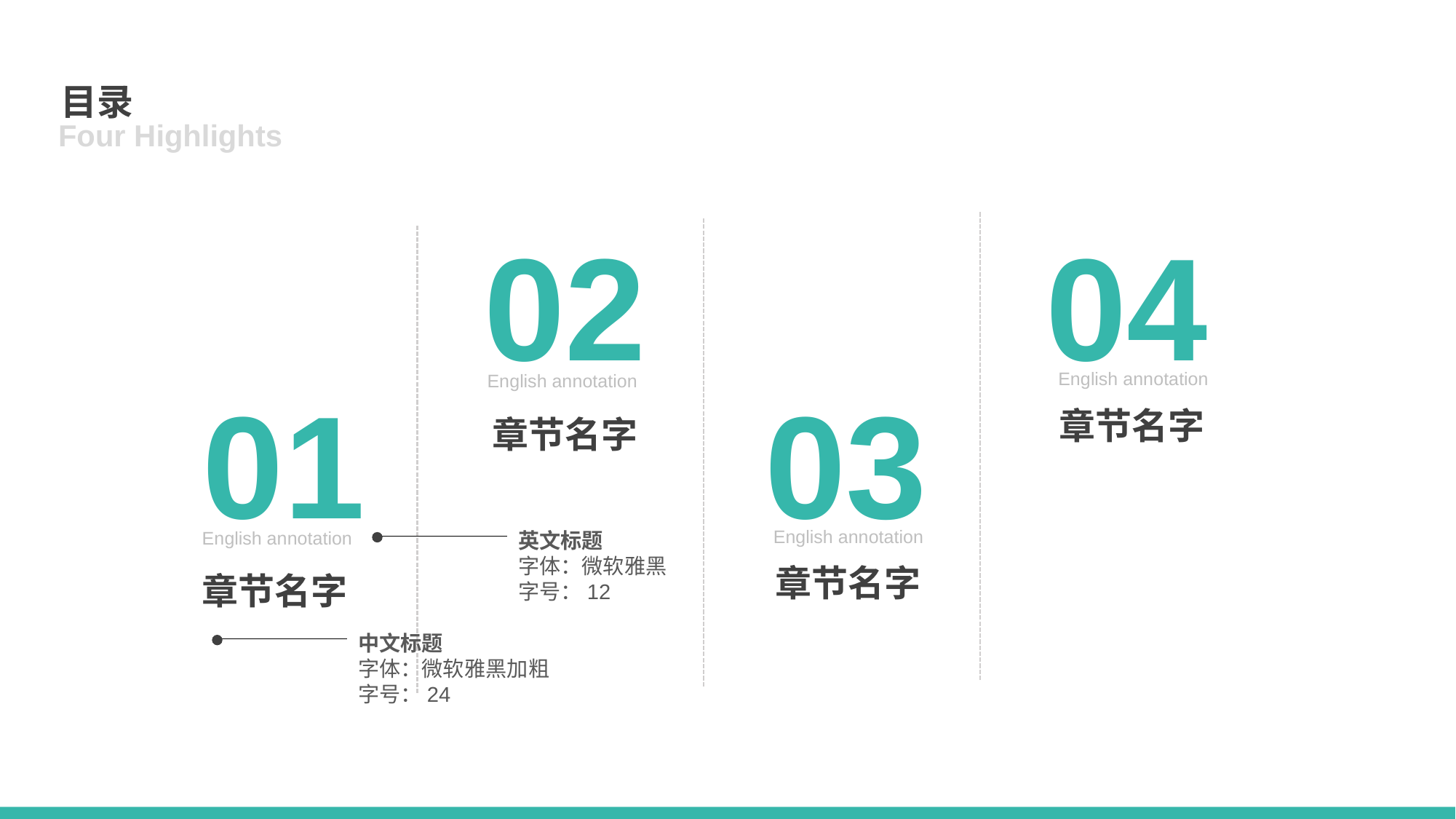

目录
Four Highlights
02
04
English annotation
English annotation
01
03
章节名字
章节名字
English annotation
English annotation
英文标题
字体：微软雅黑
字号：12

章节名字
章节名字
中文标题
字体：微软雅黑加粗
字号：24